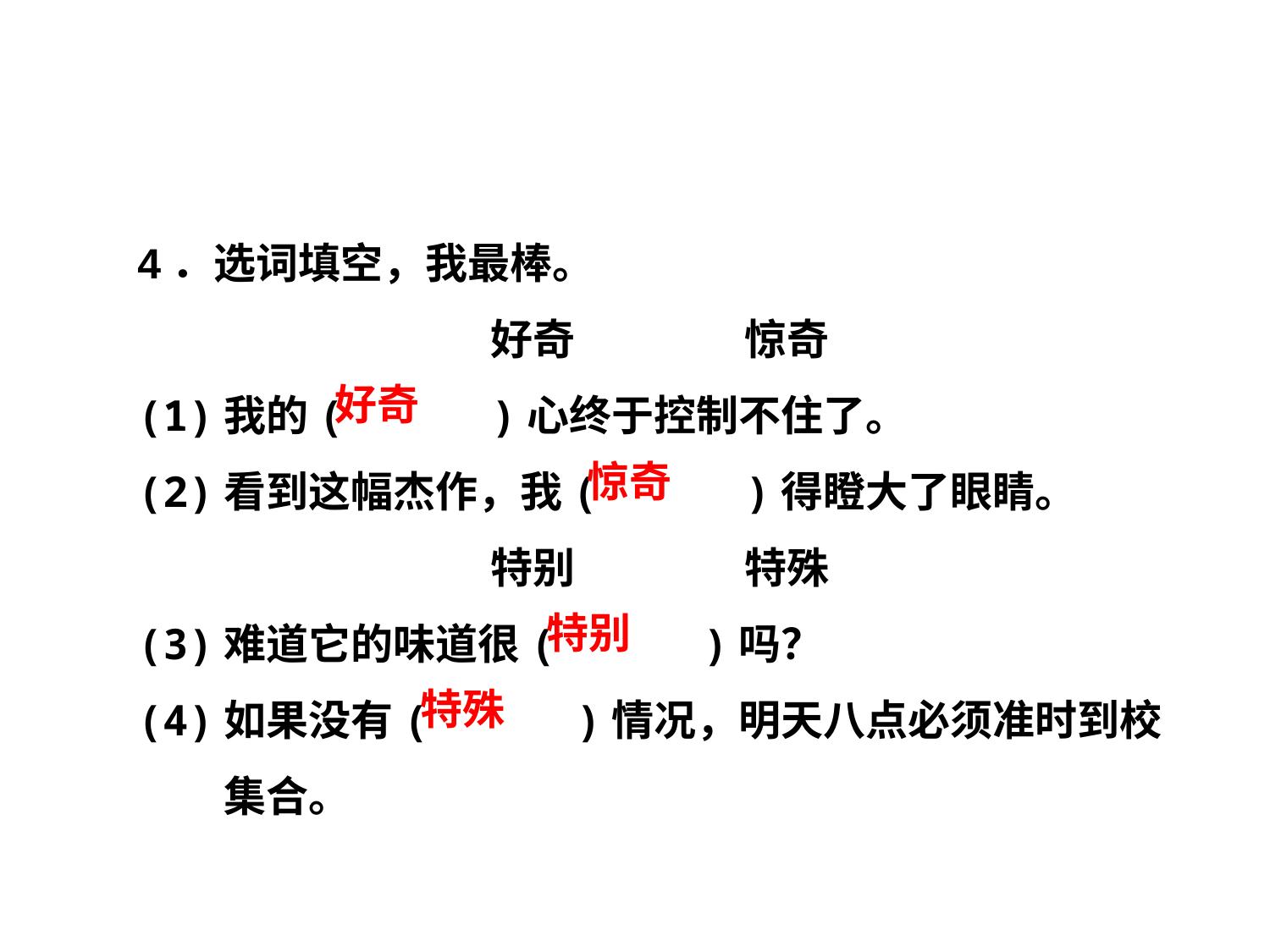

4．选词填空，我最棒。
好奇　　　　惊奇
(1)我的(　　　)心终于控制不住了。
(2)看到这幅杰作，我(　　　)得瞪大了眼睛。
特别　　　　特殊
(3)难道它的味道很(　　　)吗？
(4)如果没有(　　　)情况，明天八点必须准时到校集合。
好奇
惊奇
特别
特殊